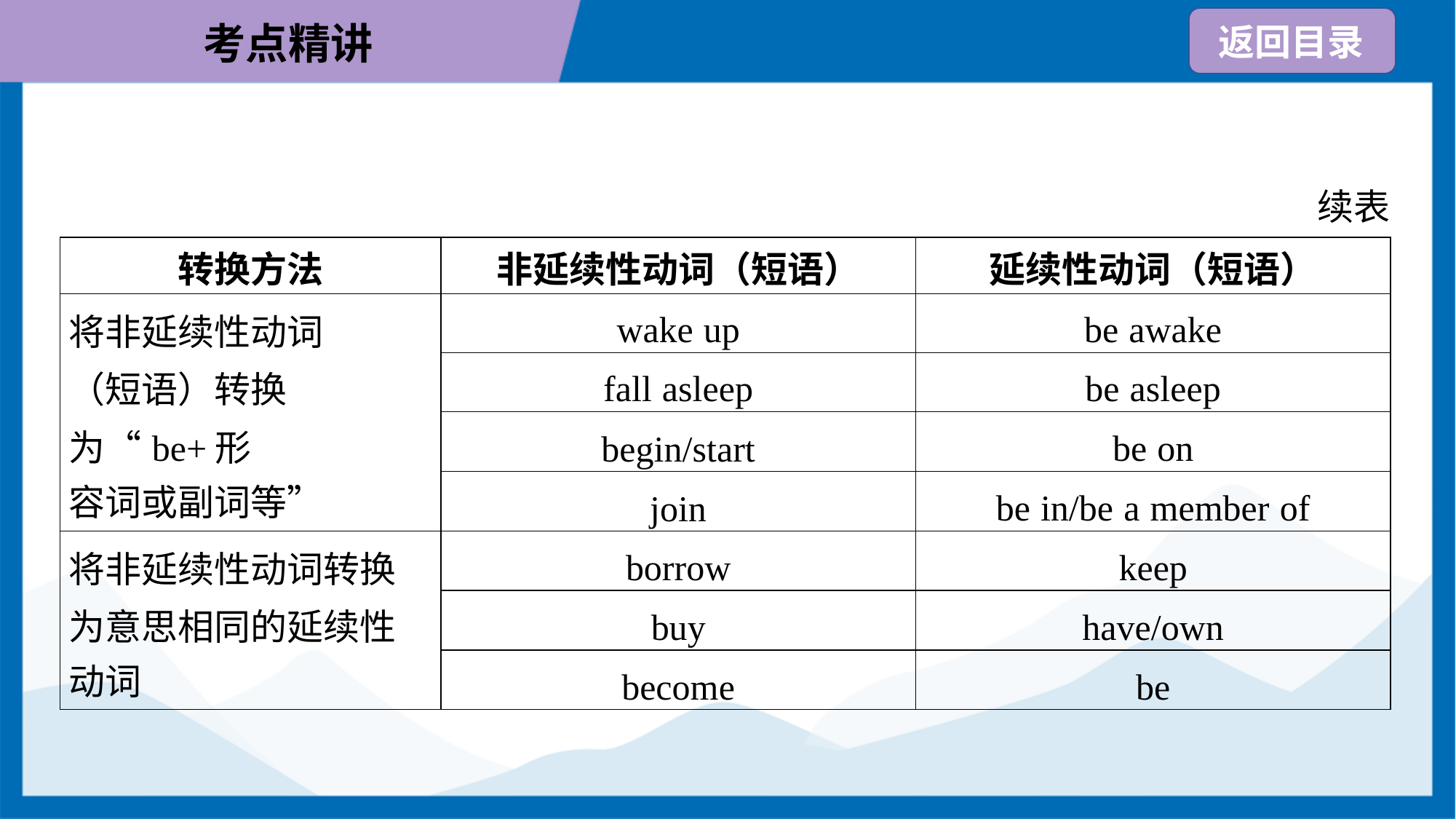

续表
| 转换方法 | 非延续性动词（短语） | 延续性动词（短语） |
| --- | --- | --- |
| 将非延续性动词 （短语）转换为“be+形 容词或副词等” | wake up | be awake |
|  | fall asleep | be asleep |
|  | begin/start | be on |
|  | join | be in/be a member of |
| 将非延续性动词转换 为意思相同的延续性 动词 | borrow | keep |
|  | buy | have/own |
|  | become | be |